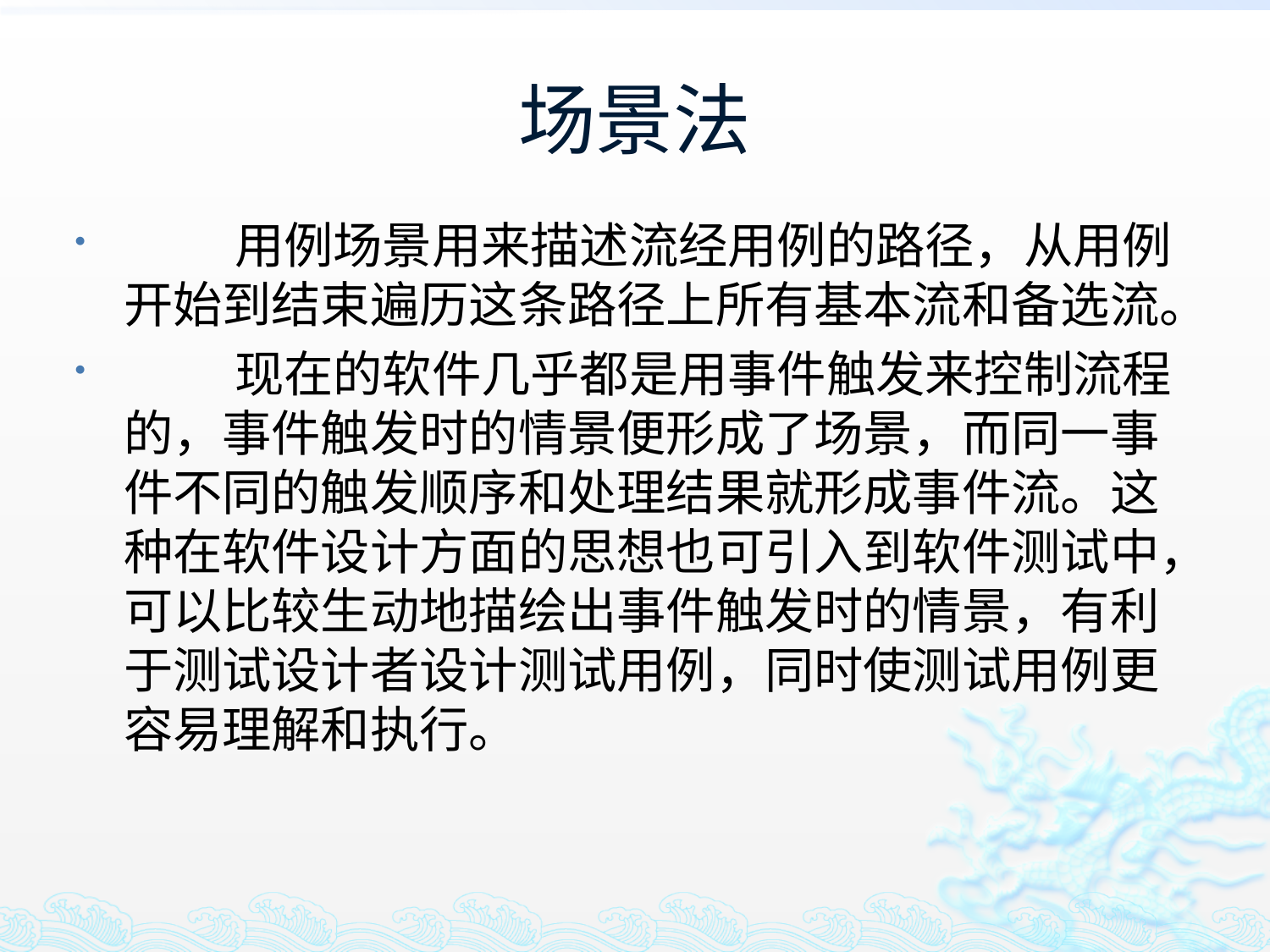

# 场景法
         用例场景用来描述流经用例的路径，从用例开始到结束遍历这条路径上所有基本流和备选流。
         现在的软件几乎都是用事件触发来控制流程的，事件触发时的情景便形成了场景，而同一事件不同的触发顺序和处理结果就形成事件流。这种在软件设计方面的思想也可引入到软件测试中，可以比较生动地描绘出事件触发时的情景，有利于测试设计者设计测试用例，同时使测试用例更容易理解和执行。